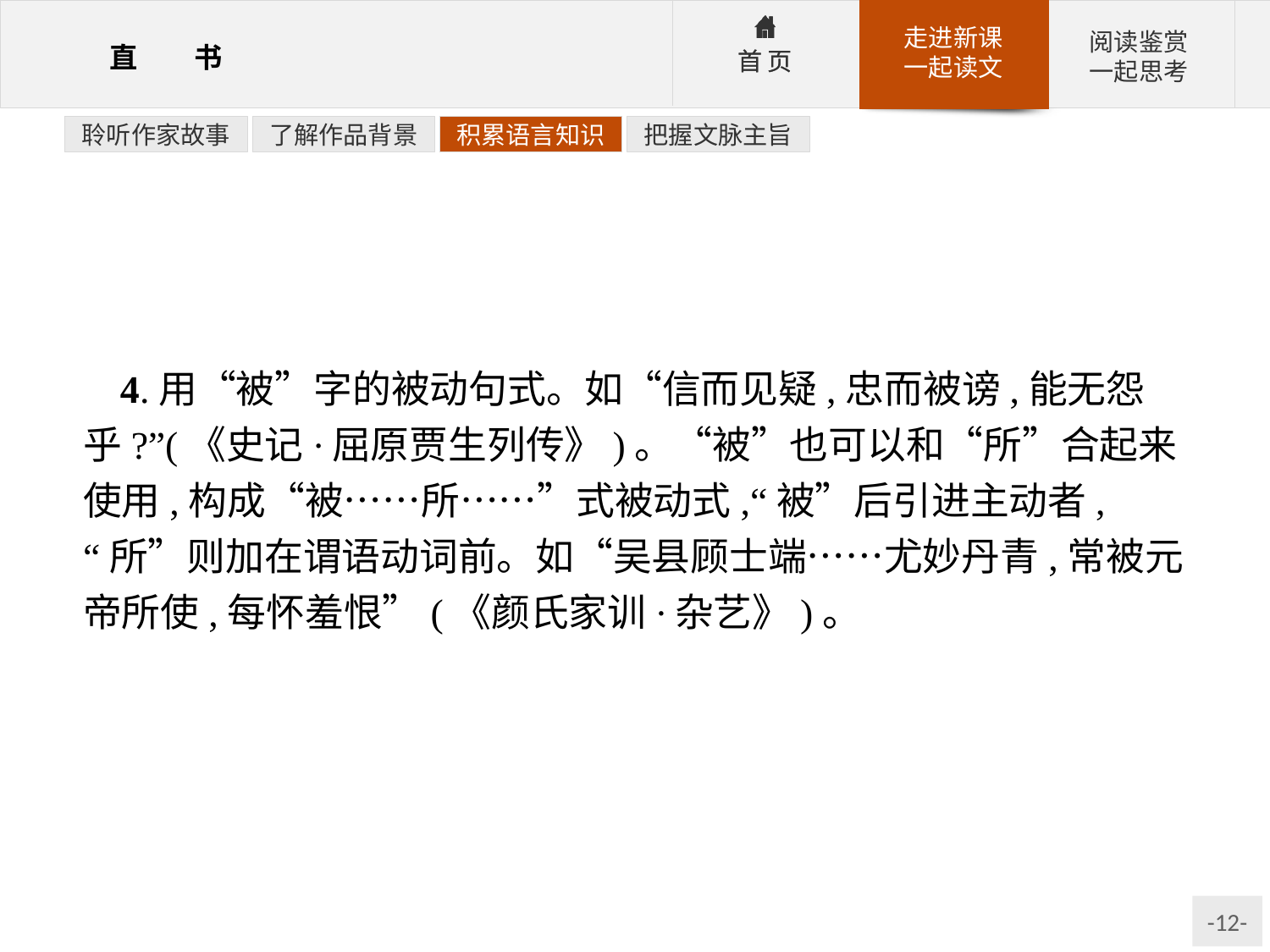

聆听作家故事
了解作品背景
积累语言知识
把握文脉主旨
4.用“被”字的被动句式。如“信而见疑,忠而被谤,能无怨乎?”(《史记·屈原贾生列传》)。“被”也可以和“所”合起来使用,构成“被……所……”式被动式,“被”后引进主动者,“所”则加在谓语动词前。如“吴县顾士端……尤妙丹青,常被元帝所使,每怀羞恨”(《颜氏家训·杂艺》)。